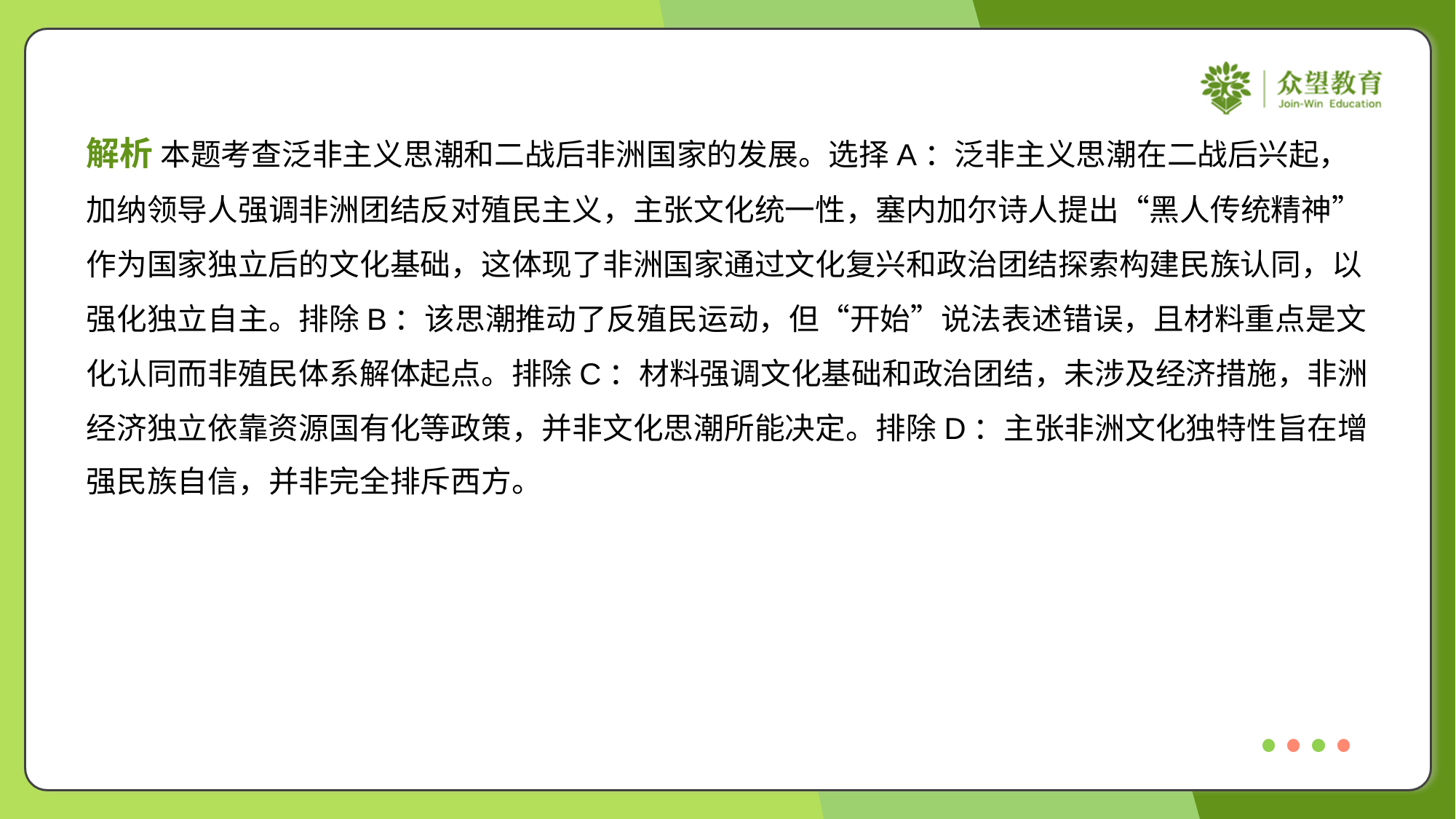

解析 本题考查泛非主义思潮和二战后非洲国家的发展。选择A：泛非主义思潮在二战后兴起，
加纳领导人强调非洲团结反对殖民主义，主张文化统一性，塞内加尔诗人提出“黑人传统精神”
作为国家独立后的文化基础，这体现了非洲国家通过文化复兴和政治团结探索构建民族认同，以
强化独立自主。排除B：该思潮推动了反殖民运动，但“开始”说法表述错误，且材料重点是文
化认同而非殖民体系解体起点。排除C：材料强调文化基础和政治团结，未涉及经济措施，非洲
经济独立依靠资源国有化等政策，并非文化思潮所能决定。排除D：主张非洲文化独特性旨在增
强民族自信，并非完全排斥西方。